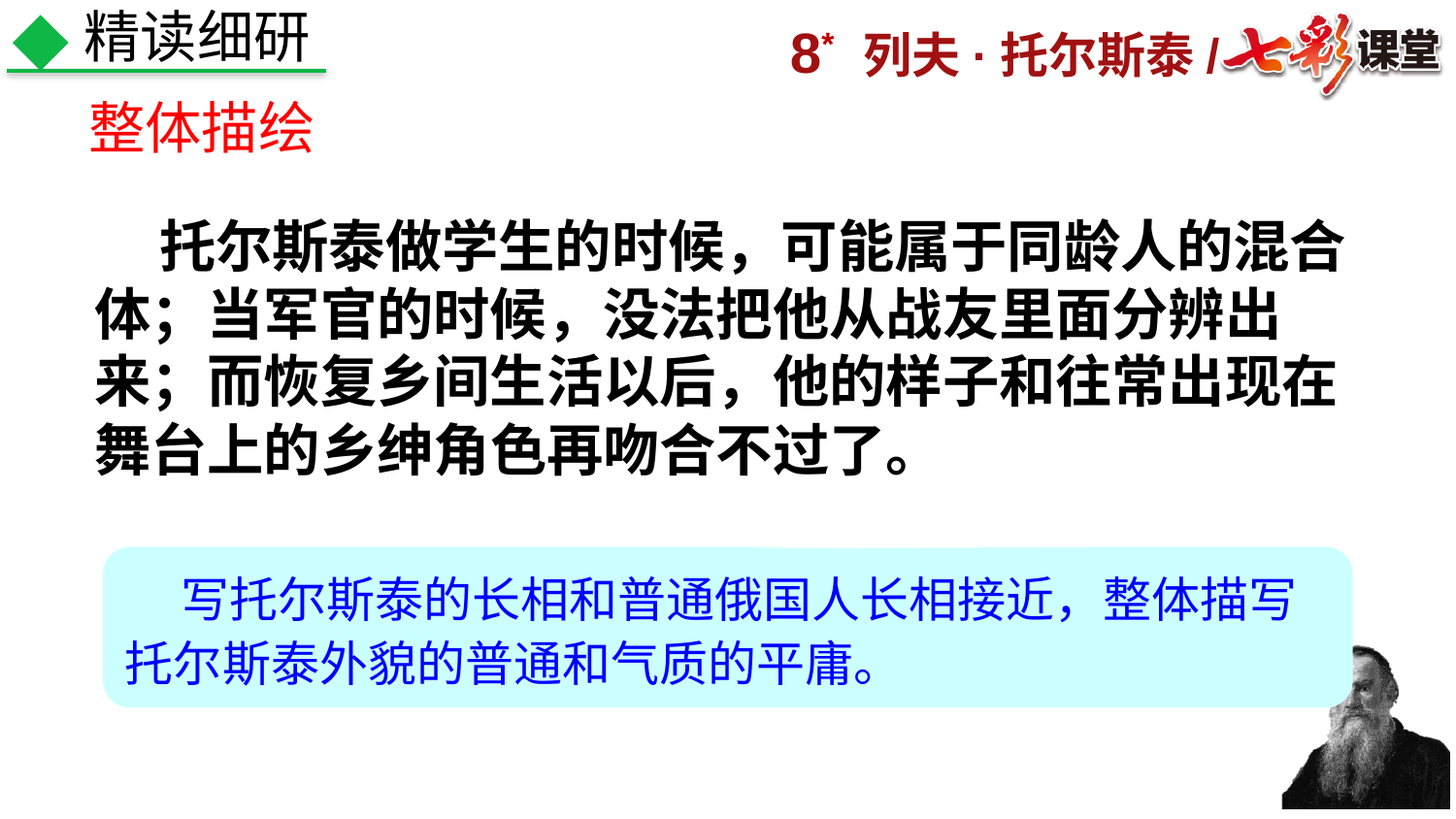

精读细研

整体描绘
    托尔斯泰做学生的时候，可能属于同龄人的混合体；当军官的时候，没法把他从战友里面分辨出来；而恢复乡间生活以后，他的样子和往常出现在舞台上的乡绅角色再吻合不过了。
    写托尔斯泰的长相和普通俄国人长相接近，整体描写托尔斯泰外貌的普通和气质的平庸。